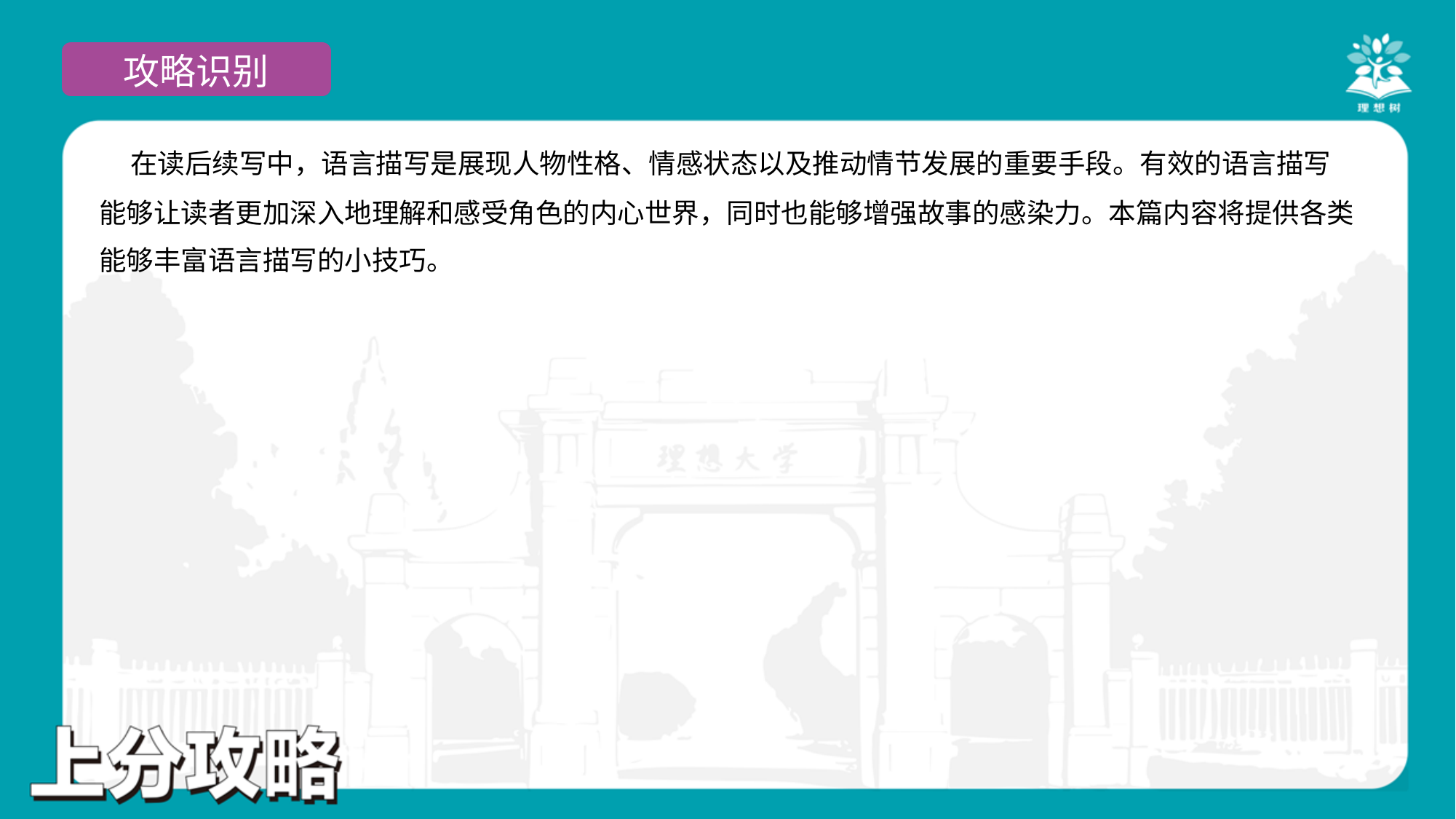

在读后续写中，语言描写是展现人物性格、情感状态以及推动情节发展的重要手段。有效的语言描写
能够让读者更加深入地理解和感受角色的内心世界，同时也能够增强故事的感染力。本篇内容将提供各类
能够丰富语言描写的小技巧。